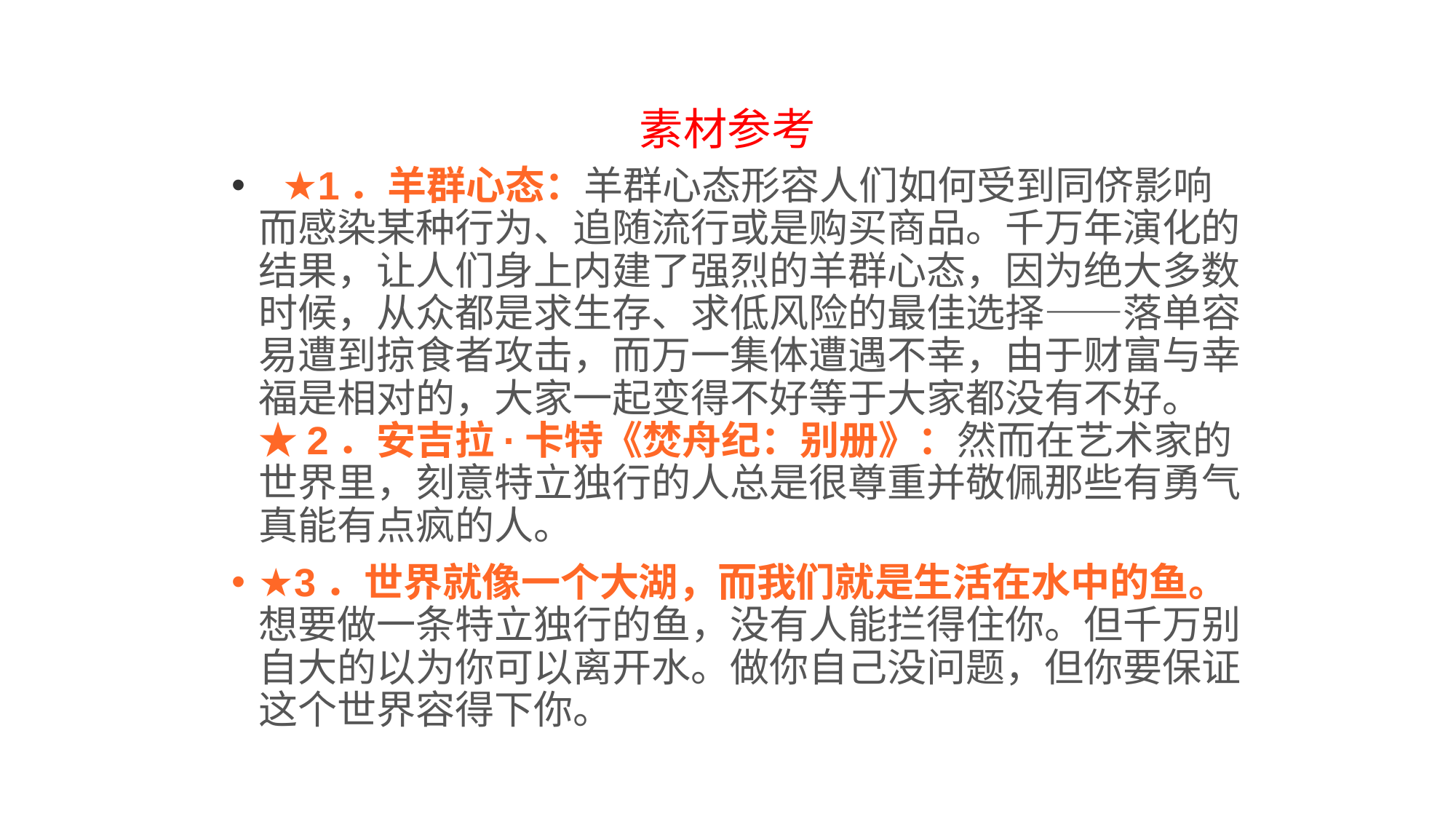

# 素材参考
 ★1．羊群心态：羊群心态形容人们如何受到同侪影响而感染某种行为、追随流行或是购买商品。千万年演化的结果，让人们身上内建了强烈的羊群心态，因为绝大多数时候，从众都是求生存、求低风险的最佳选择——落单容易遭到掠食者攻击，而万一集体遭遇不幸，由于财富与幸福是相对的，大家一起变得不好等于大家都没有不好。
★2．安吉拉·卡特《焚舟纪：别册》：然而在艺术家的世界里，刻意特立独行的人总是很尊重并敬佩那些有勇气真能有点疯的人。
★3．世界就像一个大湖，而我们就是生活在水中的鱼。想要做一条特立独行的鱼，没有人能拦得住你。但千万别自大的以为你可以离开水。做你自己没问题，但你要保证这个世界容得下你。